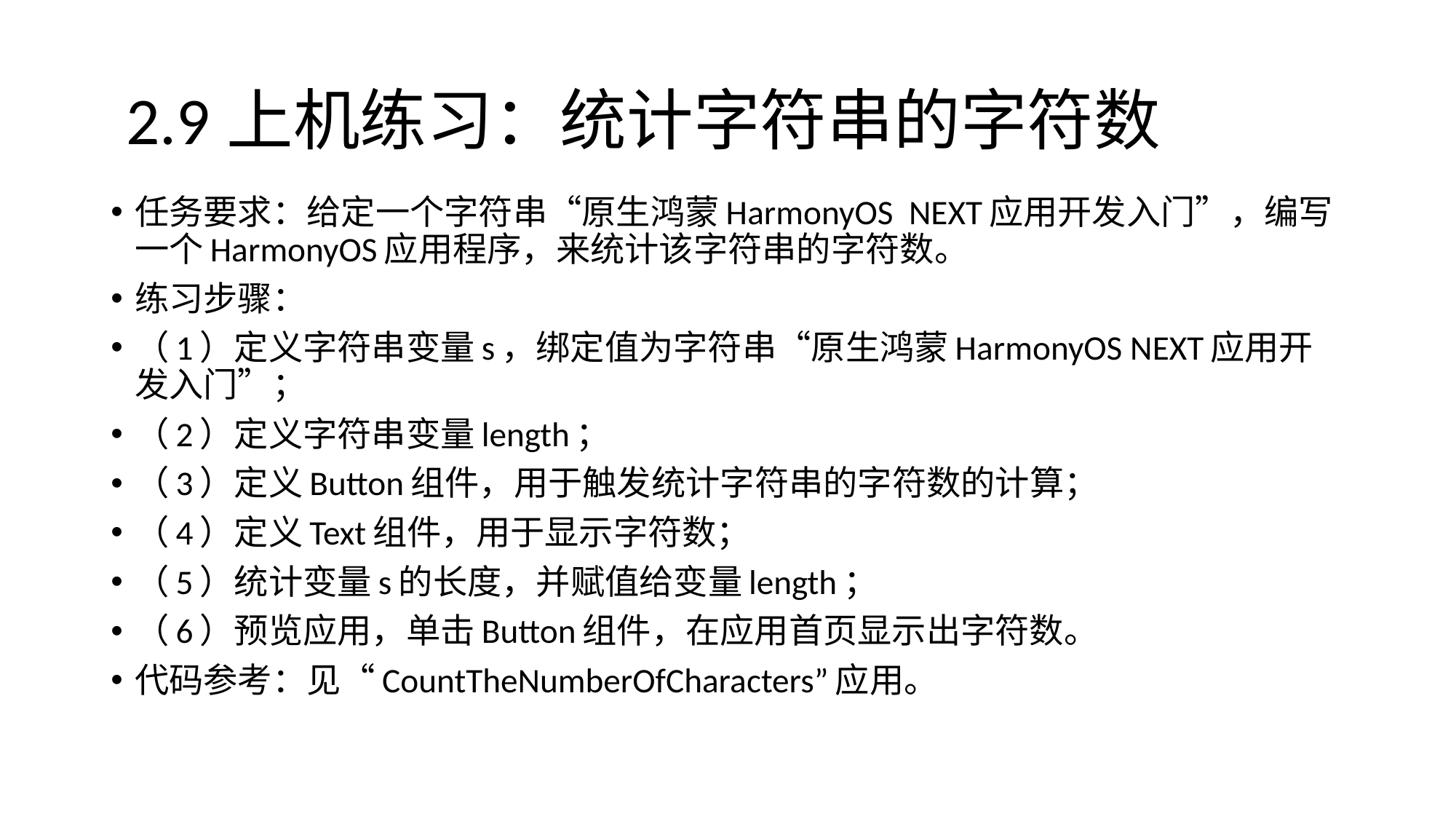

# 2.9上机练习：统计字符串的字符数
任务要求：给定一个字符串“原生鸿蒙HarmonyOS  NEXT应用开发入门”，编写一个HarmonyOS应用程序，来统计该字符串的字符数。
练习步骤：
（1）定义字符串变量s，绑定值为字符串“原生鸿蒙HarmonyOS NEXT应用开发入门”；
（2）定义字符串变量length；
（3）定义Button组件，用于触发统计字符串的字符数的计算；
（4）定义Text组件，用于显示字符数；
（5）统计变量s的长度，并赋值给变量length；
（6）预览应用，单击Button组件，在应用首页显示出字符数。
代码参考：见“CountTheNumberOfCharacters”应用。